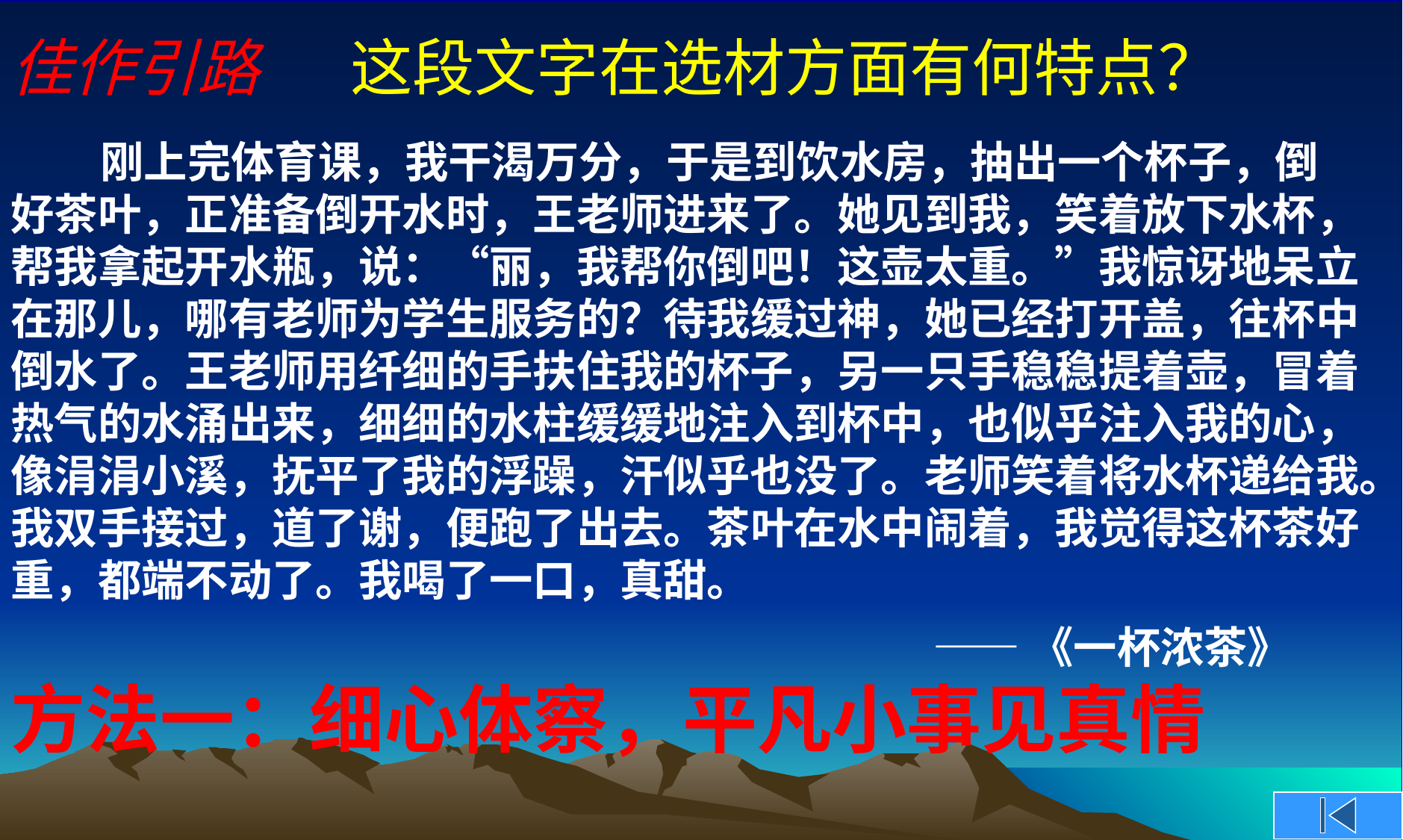

佳作引路
这段文字在选材方面有何特点？
        刚上完体育课，我干渴万分，于是到饮水房，抽出一个杯子，倒好茶叶，正准备倒开水时，王老师进来了。她见到我，笑着放下水杯，帮我拿起开水瓶，说：“丽，我帮你倒吧！这壶太重。”我惊讶地呆立在那儿，哪有老师为学生服务的？待我缓过神，她已经打开盖，往杯中倒水了。王老师用纤细的手扶住我的杯子，另一只手稳稳提着壶，冒着热气的水涌出来，细细的水柱缓缓地注入到杯中，也似乎注入我的心，像涓涓小溪，抚平了我的浮躁，汗似乎也没了。老师笑着将水杯递给我。我双手接过，道了谢，便跑了出去。茶叶在水中闹着，我觉得这杯茶好重，都端不动了。我喝了一口，真甜。
——《一杯浓茶》
方法一：细心体察，平凡小事见真情